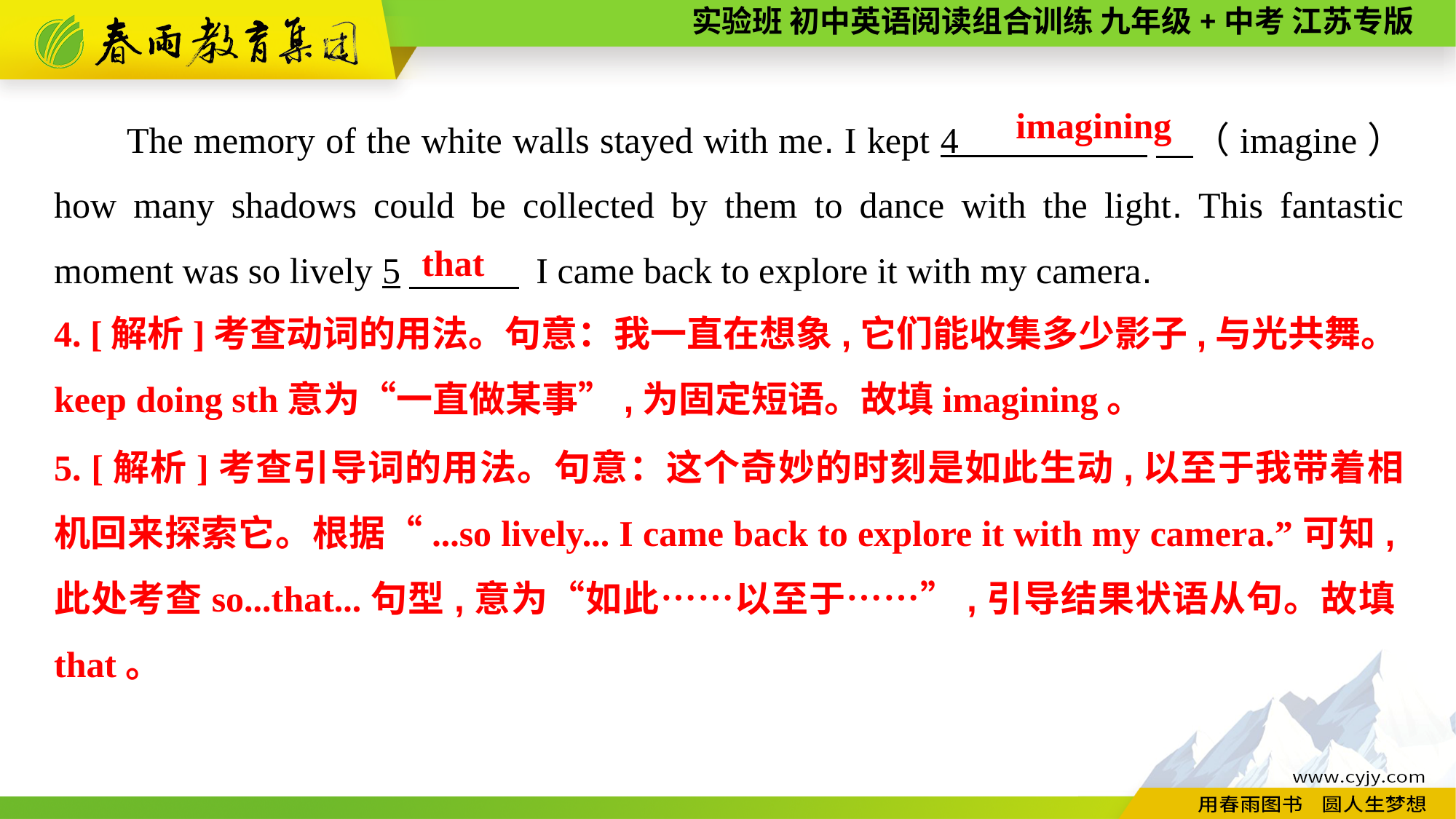

The memory of the white walls stayed with me. I kept 4                  　（imagine） how many shadows could be collected by them to dance with the light. This fantastic moment was so lively 5　          I came back to explore it with my camera.
imagining
that
4. [解析]考查动词的用法。句意：我一直在想象,它们能收集多少影子,与光共舞。keep doing sth意为“一直做某事”,为固定短语。故填imagining。
5. [解析]考查引导词的用法。句意：这个奇妙的时刻是如此生动,以至于我带着相机回来探索它。根据“...so lively... I came back to explore it with my camera.”可知,此处考查so...that...句型,意为“如此……以至于……”,引导结果状语从句。故填that。